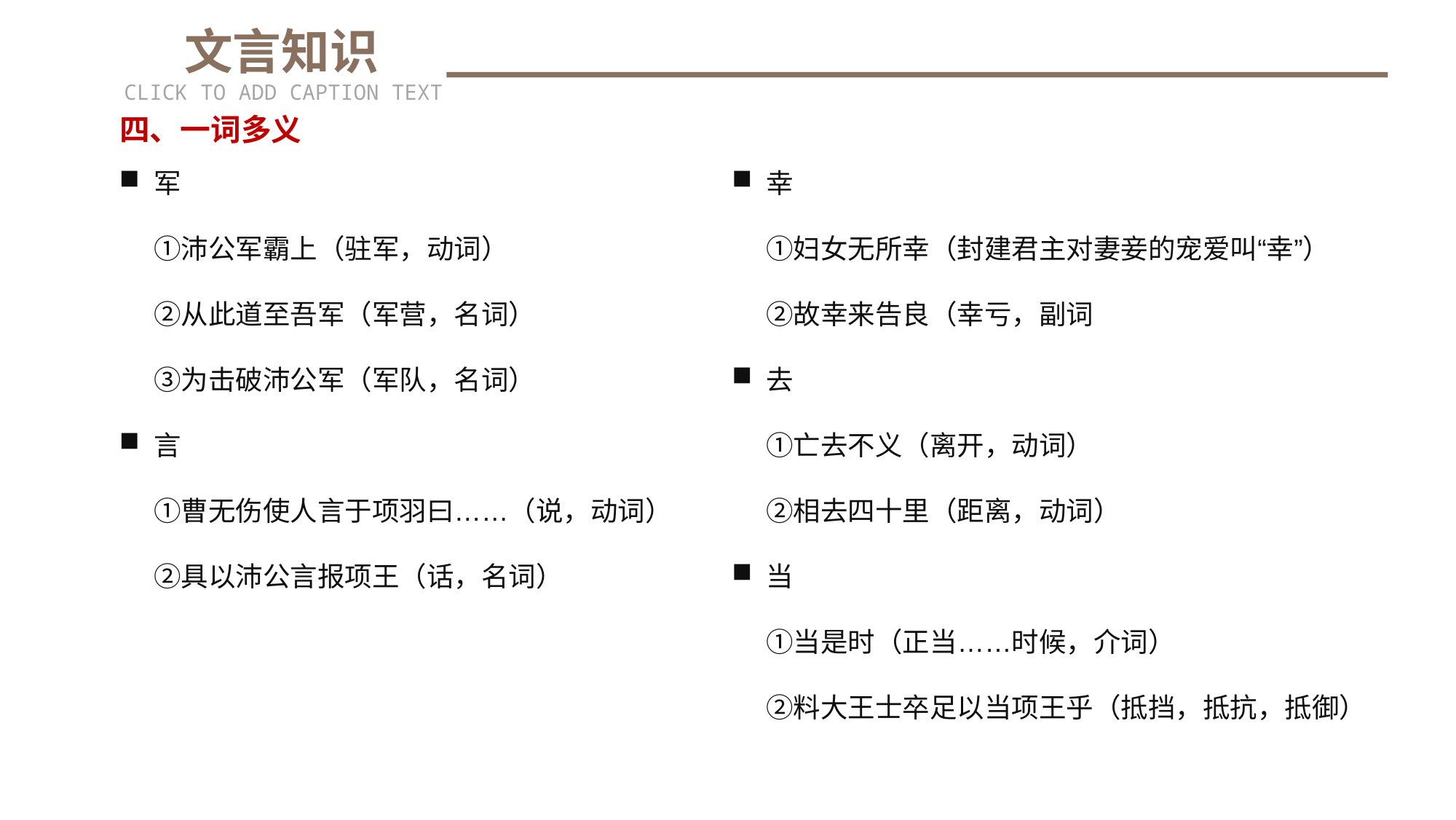

文言知识

CLICK TO ADD CAPTION TEXT
四、一词多义
军
①沛公军霸上（驻军，动词）
②从此道至吾军（军营，名词）
③为击破沛公军（军队，名词）
言
①曹无伤使人言于项羽曰……（说，动词）
②具以沛公言报项王（话，名词）
幸
①妇女无所幸（封建君主对妻妾的宠爱叫“幸”）
②故幸来告良（幸亏，副词
去
①亡去不义（离开，动词）
②相去四十里（距离，动词）
当
①当是时（正当……时候，介词）
②料大王士卒足以当项王乎（抵挡，抵抗，抵御）